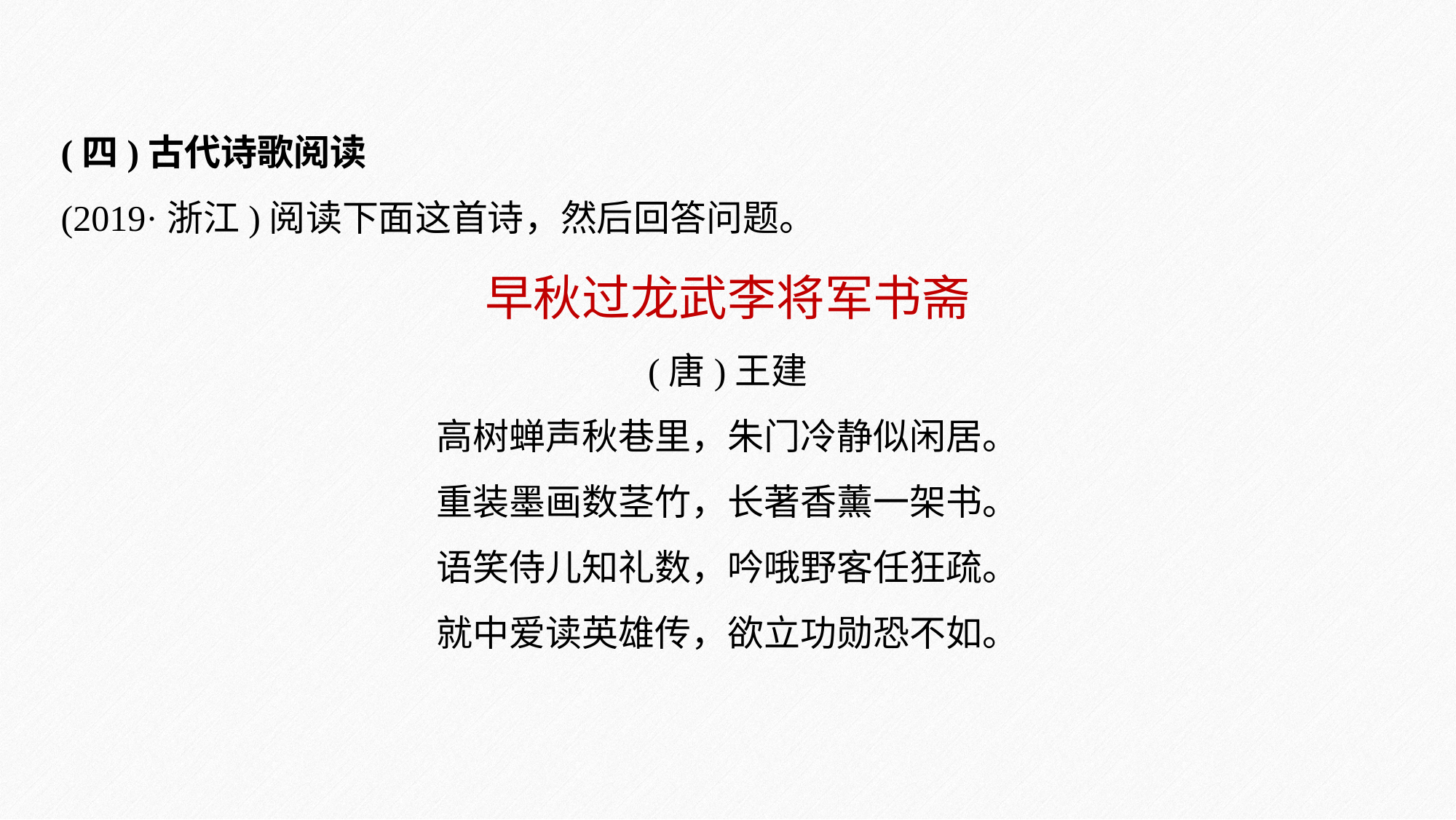

(四)古代诗歌阅读
(2019·浙江)阅读下面这首诗，然后回答问题。
早秋过龙武李将军书斋
(唐)王建
高树蝉声秋巷里，朱门冷静似闲居。
重装墨画数茎竹，长著香薰一架书。
语笑侍儿知礼数，吟哦野客任狂疏。
就中爱读英雄传，欲立功勋恐不如。